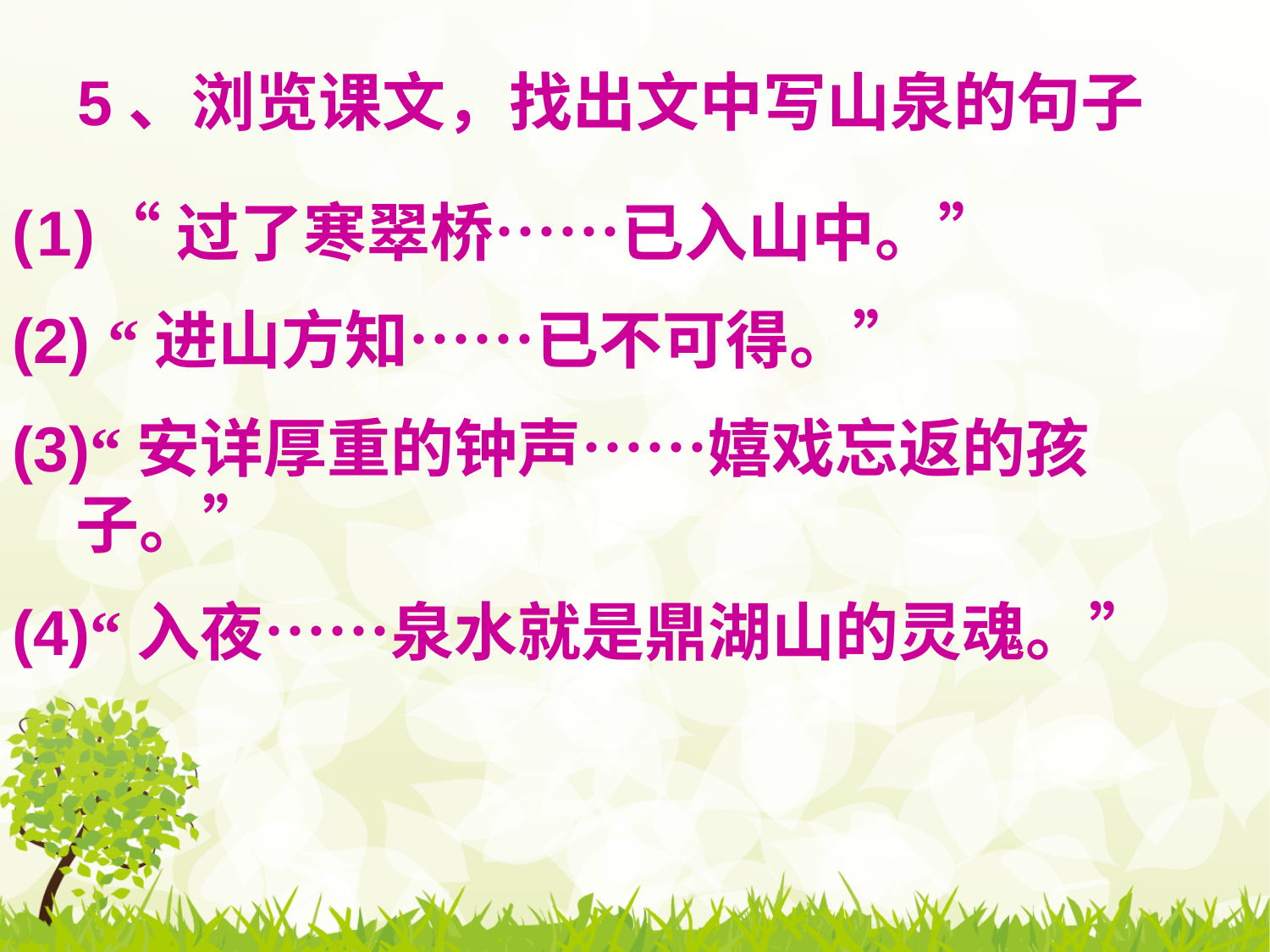

5、浏览课文，找出文中写山泉的句子
“过了寒翠桥……已入山中。”
(2) “进山方知……已不可得。”
(3)“安详厚重的钟声……嬉戏忘返的孩子。”
(4)“入夜……泉水就是鼎湖山的灵魂。”